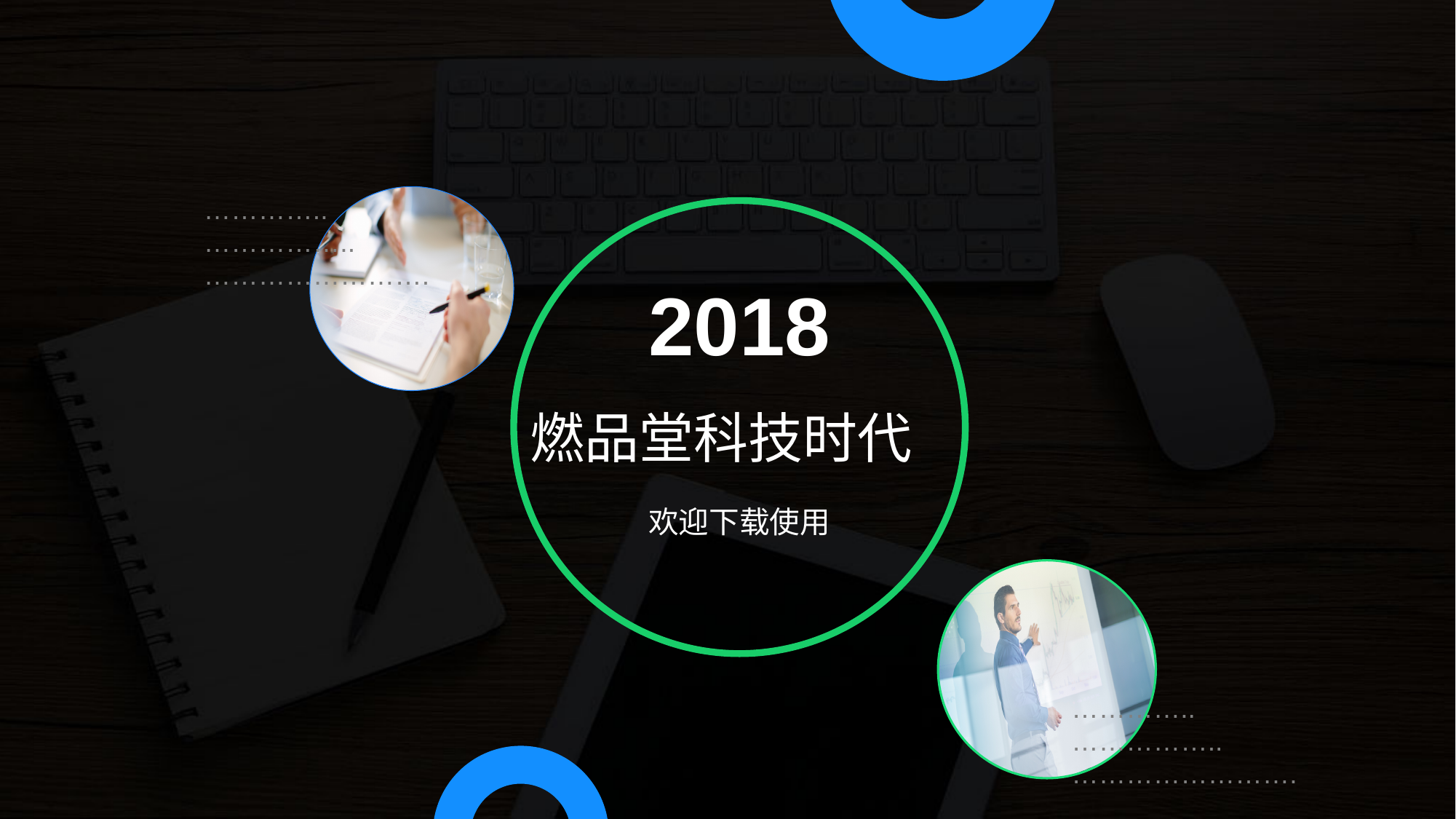

…………..
……………..
…………………….

2018
燃品堂科技时代
欢迎下载使用

…………..
……………..
…………………….